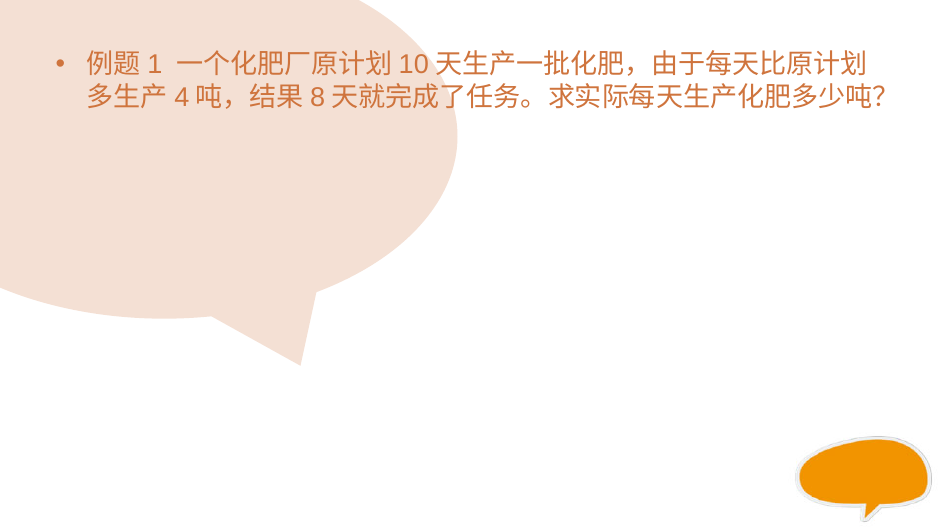

#
例题1 一个化肥厂原计划10天生产一批化肥，由于每天比原计划多生产4吨，结果8天就完成了任务。求实际每天生产化肥多少吨？